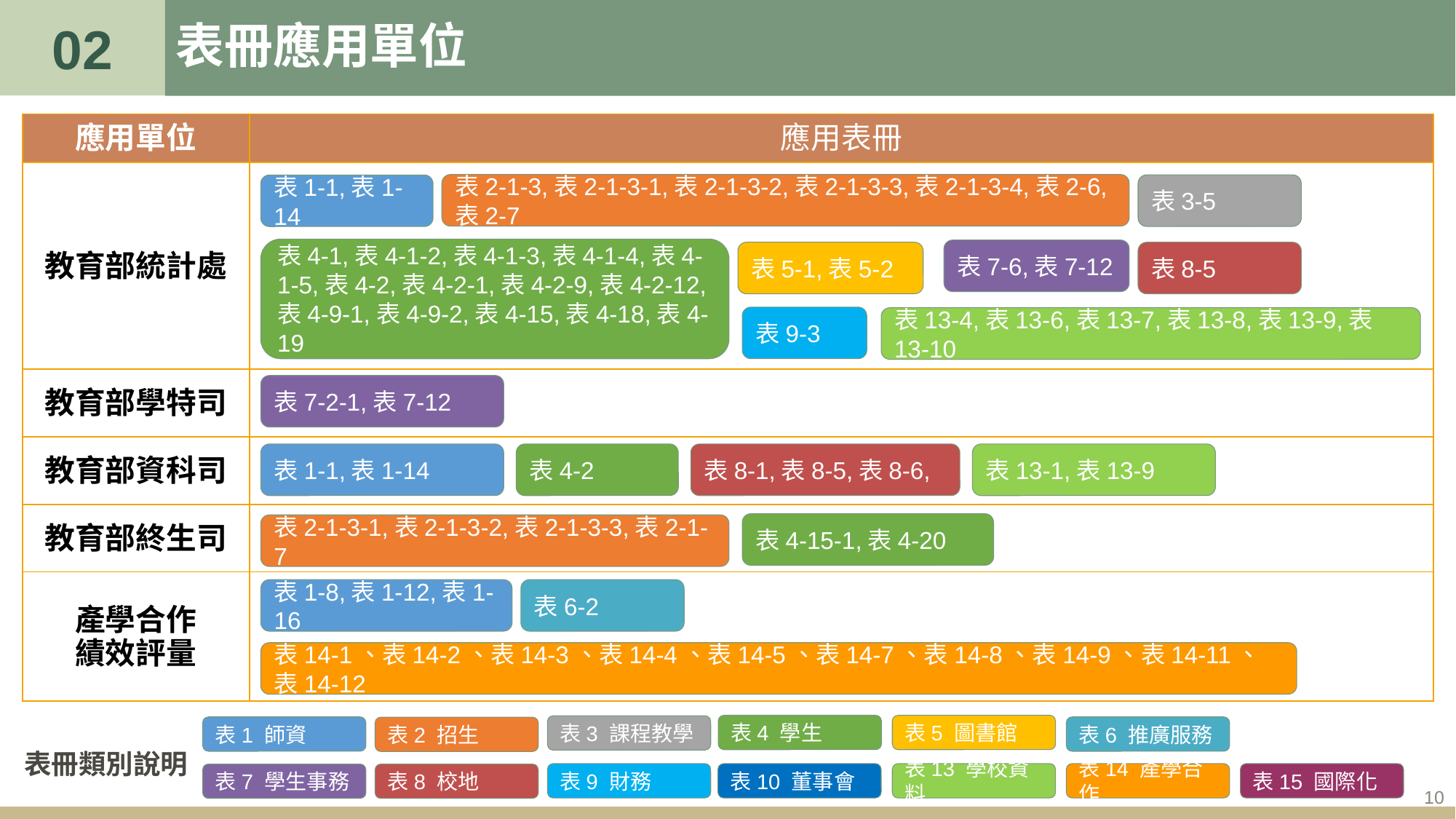

02
# 表冊應用單位
| 應用單位 | 應用表冊 |
| --- | --- |
| 教育部統計處 |  |
| 教育部學特司 |  |
| 教育部資科司 |  |
| 教育部終生司 |  |
| 產學合作 績效評量 |  |
表2-1-3,表2-1-3-1,表2-1-3-2,表2-1-3-3,表2-1-3-4,表2-6,表2-7
表3-5
表1-1,表1-14
表4-1,表4-1-2,表4-1-3,表4-1-4,表4-1-5,表4-2,表4-2-1,表4-2-9,表4-2-12,表4-9-1,表4-9-2,表4-15,表4-18,表4-19
表7-6,表7-12
表5-1,表5-2
表8-5
表9-3
表13-4,表13-6,表13-7,表13-8,表13-9,表13-10
表7-2-1,表7-12
表1-1,表1-14
表4-2
表8-1,表8-5,表8-6,
表13-1,表13-9
表4-15-1,表4-20
表2-1-3-1,表2-1-3-2,表2-1-3-3,表2-1-7
表1-8,表1-12,表1-16
表6-2
表14-1、表14-2、表14-3、表14-4、表14-5、表14-7、表14-8、表14-9、表14-11、表14-12
表4 學生
表5 圖書館
表3 課程教學
表1 師資
表6 推廣服務
表2 招生
表冊類別說明
表9 財務
表10 董事會
表13 學校資料
表14 產學合作
表15 國際化
表7 學生事務
表8 校地
10